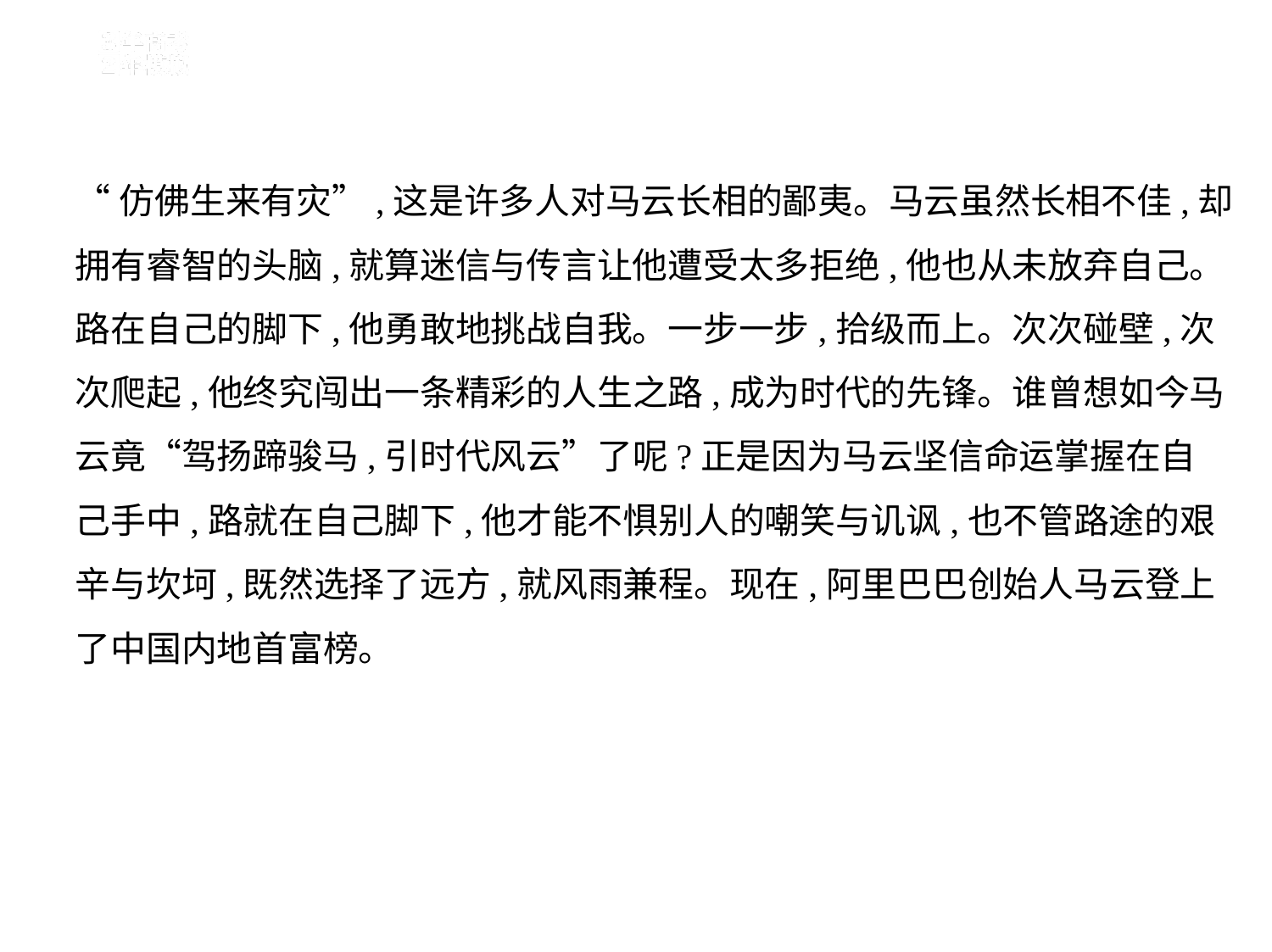

“仿佛生来有灾”,这是许多人对马云长相的鄙夷。马云虽然长相不佳,却
拥有睿智的头脑,就算迷信与传言让他遭受太多拒绝,他也从未放弃自己。
路在自己的脚下,他勇敢地挑战自我。一步一步,拾级而上。次次碰壁,次
次爬起,他终究闯出一条精彩的人生之路,成为时代的先锋。谁曾想如今马
云竟“驾扬蹄骏马,引时代风云”了呢?正是因为马云坚信命运掌握在自
己手中,路就在自己脚下,他才能不惧别人的嘲笑与讥讽,也不管路途的艰
辛与坎坷,既然选择了远方,就风雨兼程。现在,阿里巴巴创始人马云登上
了中国内地首富榜。